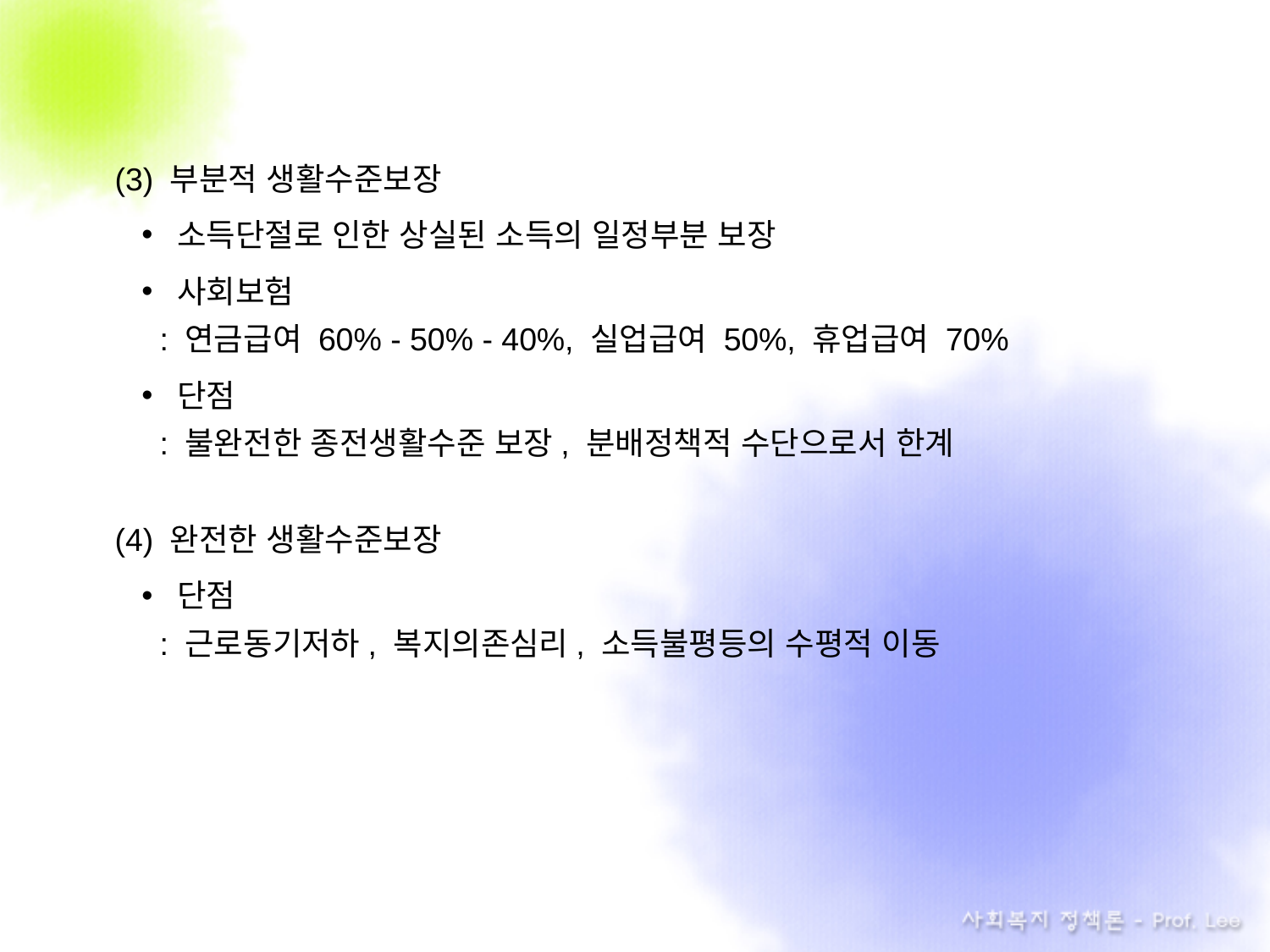

(3) 부분적 생활수준보장
소득단절로 인한 상실된 소득의 일정부분 보장
사회보험
  : 연금급여 60% - 50% - 40%, 실업급여 50%, 휴업급여 70%
단점
  : 불완전한 종전생활수준 보장, 분배정책적 수단으로서 한계

(4) 완전한 생활수준보장
단점
  : 근로동기저하, 복지의존심리, 소득불평등의 수평적 이동